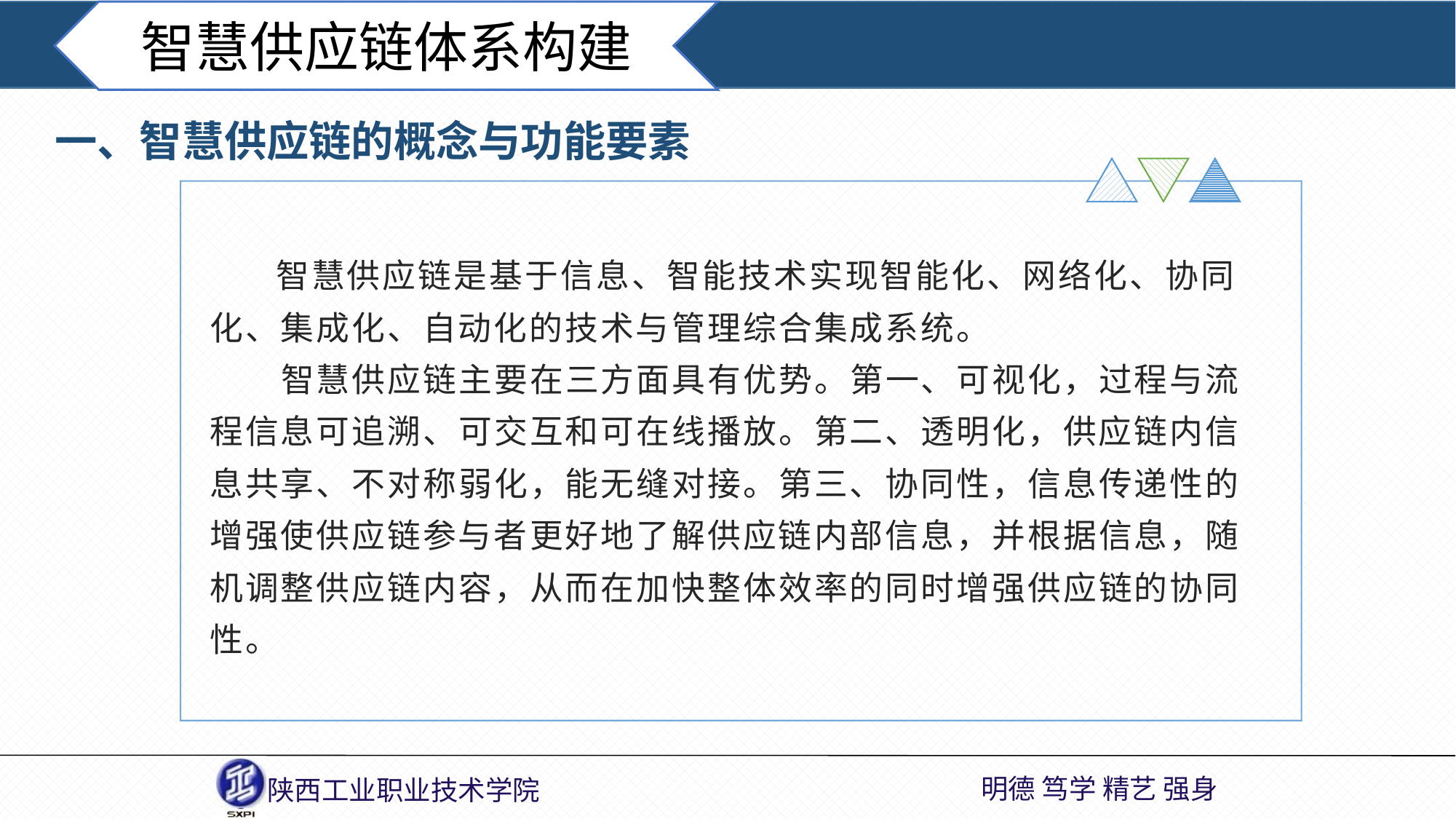

智慧供应链体系构建
一、智慧供应链的概念与功能要素

      智慧供应链是基于信息、智能技术实现智能化、网络化、协同化、集成化、自动化的技术与管理综合集成系统。
智慧供应链主要在三方面具有优势。第一、可视化，过程与流程信息可追溯、可交互和可在线播放。第二、透明化，供应链内信息共享、不对称弱化，能无缝对接。第三、协同性，信息传递性的增强使供应链参与者更好地了解供应链内部信息，并根据信息，随机调整供应链内容，从而在加快整体效率的同时增强供应链的协同性。